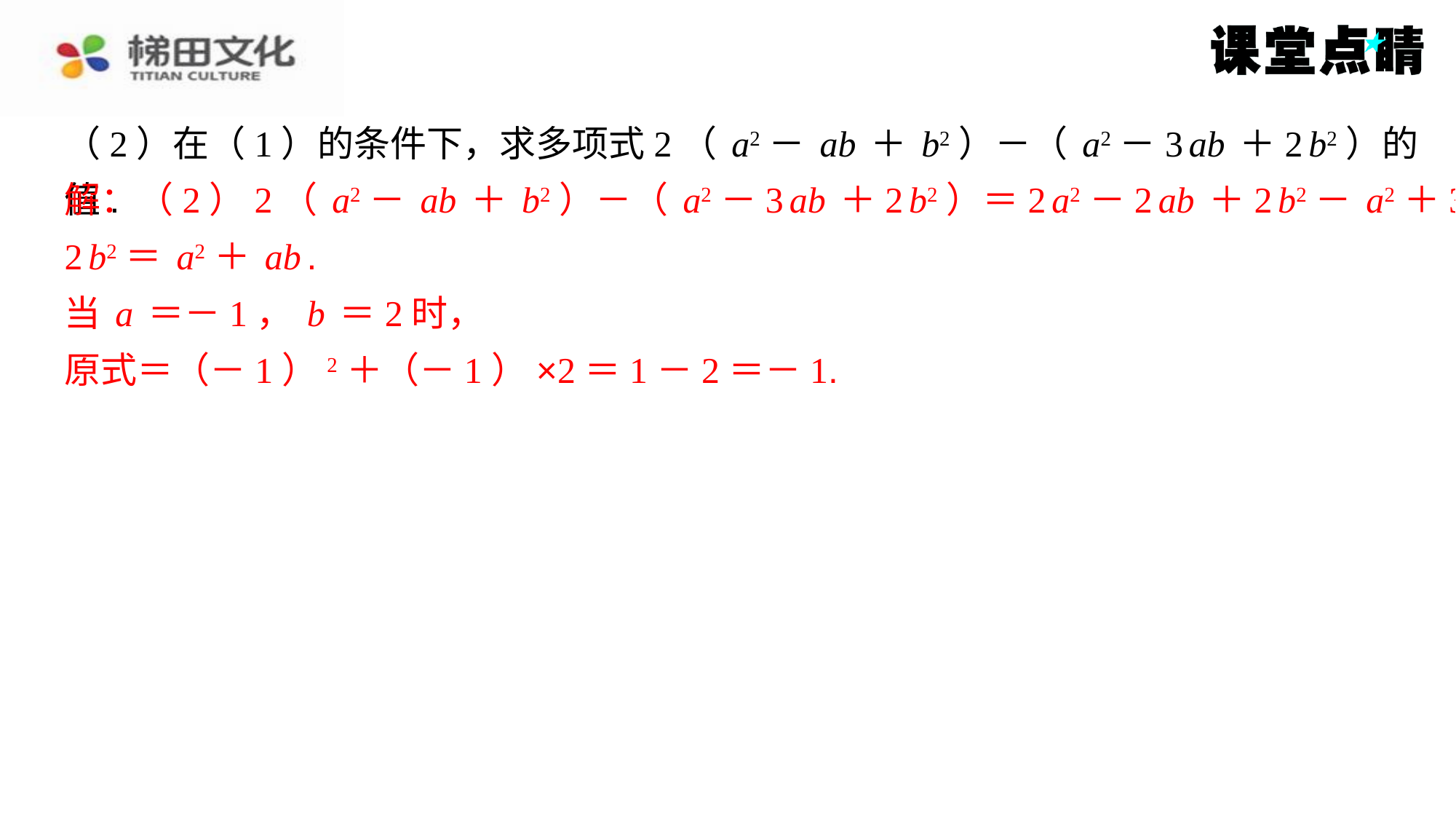

（2）在（1）的条件下，求多项式2（a2－ab＋b2）－（a2－3ab＋2b2）的值.
解：（2）2（a2－ab＋b2）－（a2－3ab＋2b2）＝2a2－2ab＋2b2－a2＋3ab－
2b2＝a2＋ab.
当a＝－1，b＝2时，
原式＝（－1）2＋（－1）×2＝1－2＝－1.
解：（2）2（a2－ab＋b2）－（a2－3ab＋2b2）＝2a2－2ab＋2b2－a2＋3ab－
2b2＝a2＋ab.
当a＝－1，b＝2时，
原式＝（－1）2＋（－1）×2＝1－2＝－1.